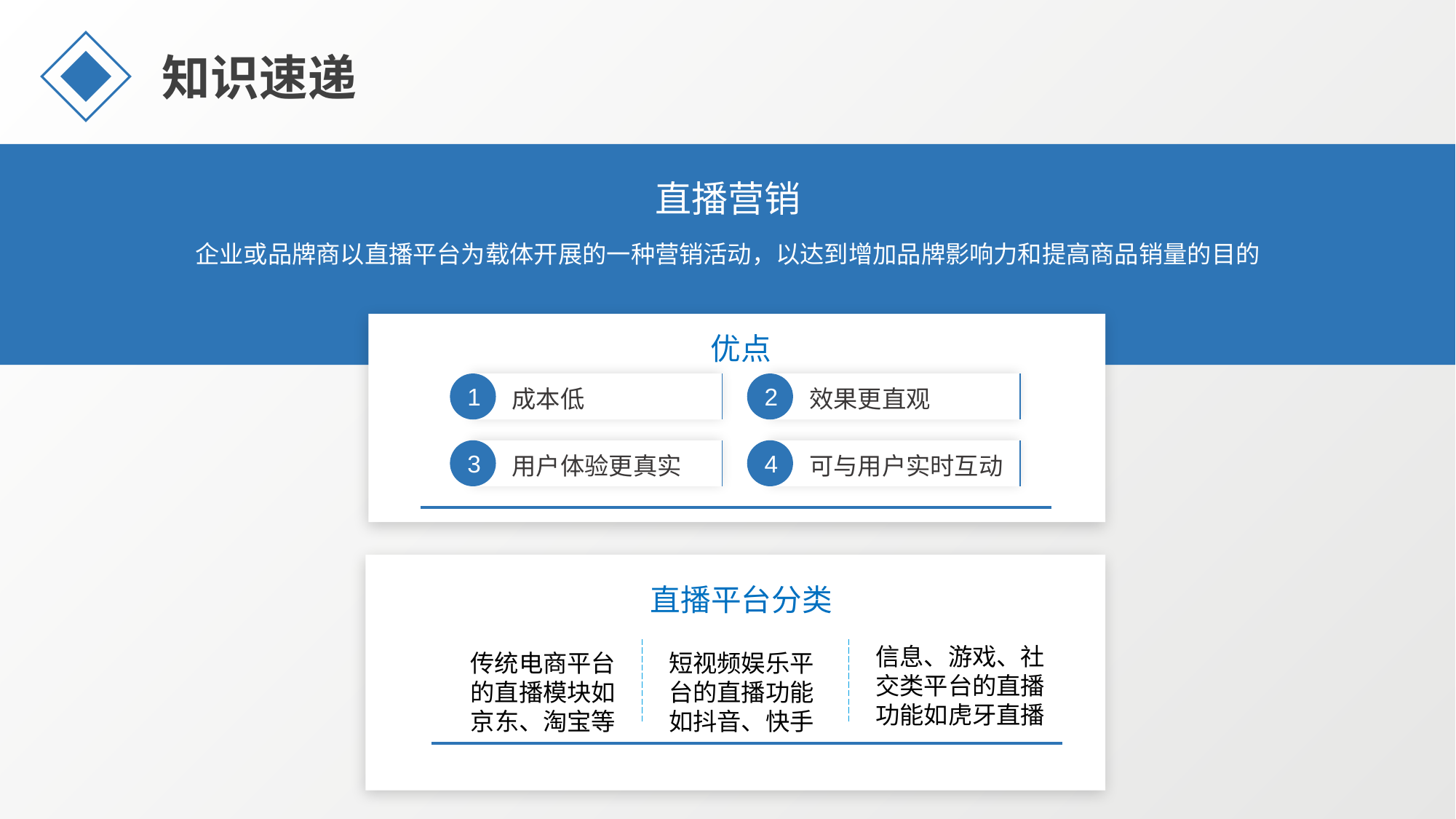

知识速递

直播营销
企业或品牌商以直播平台为载体开展的一种营销活动，以达到增加品牌影响力和提高商品销量的目的

优点
1

2

成本低
效果更直观
3

4

用户体验更真实
可与用户实时互动

直播平台分类
信息、游戏、社交类平台的直播功能如虎牙直播
传统电商平台的直播模块如京东、淘宝等
短视频娱乐平台的直播功能如抖音、快手